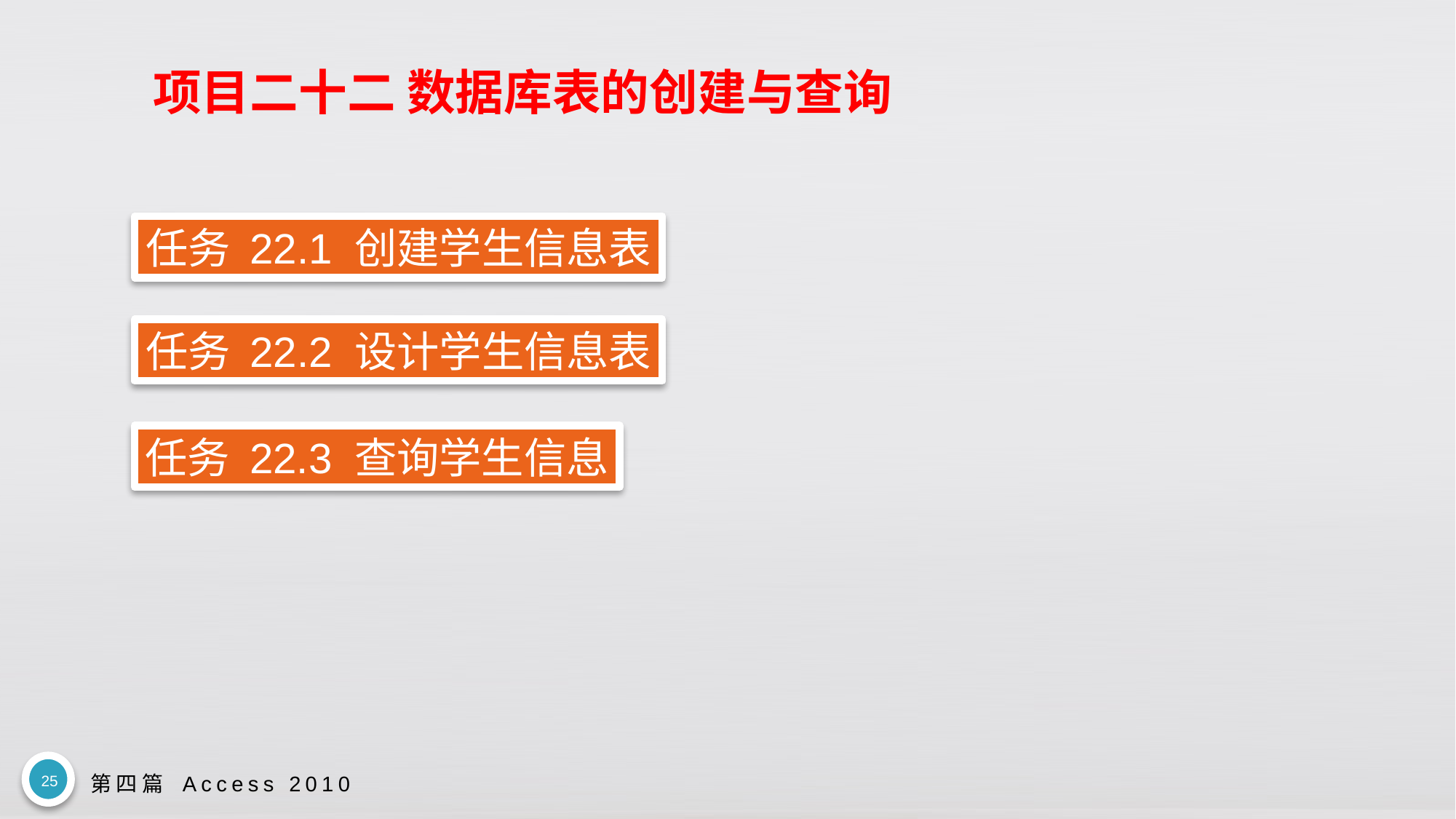

# 项目二十二 数据库表的创建与查询
任务 22.1 创建学生信息表
任务 22.2 设计学生信息表
任务 22.3 查询学生信息
25